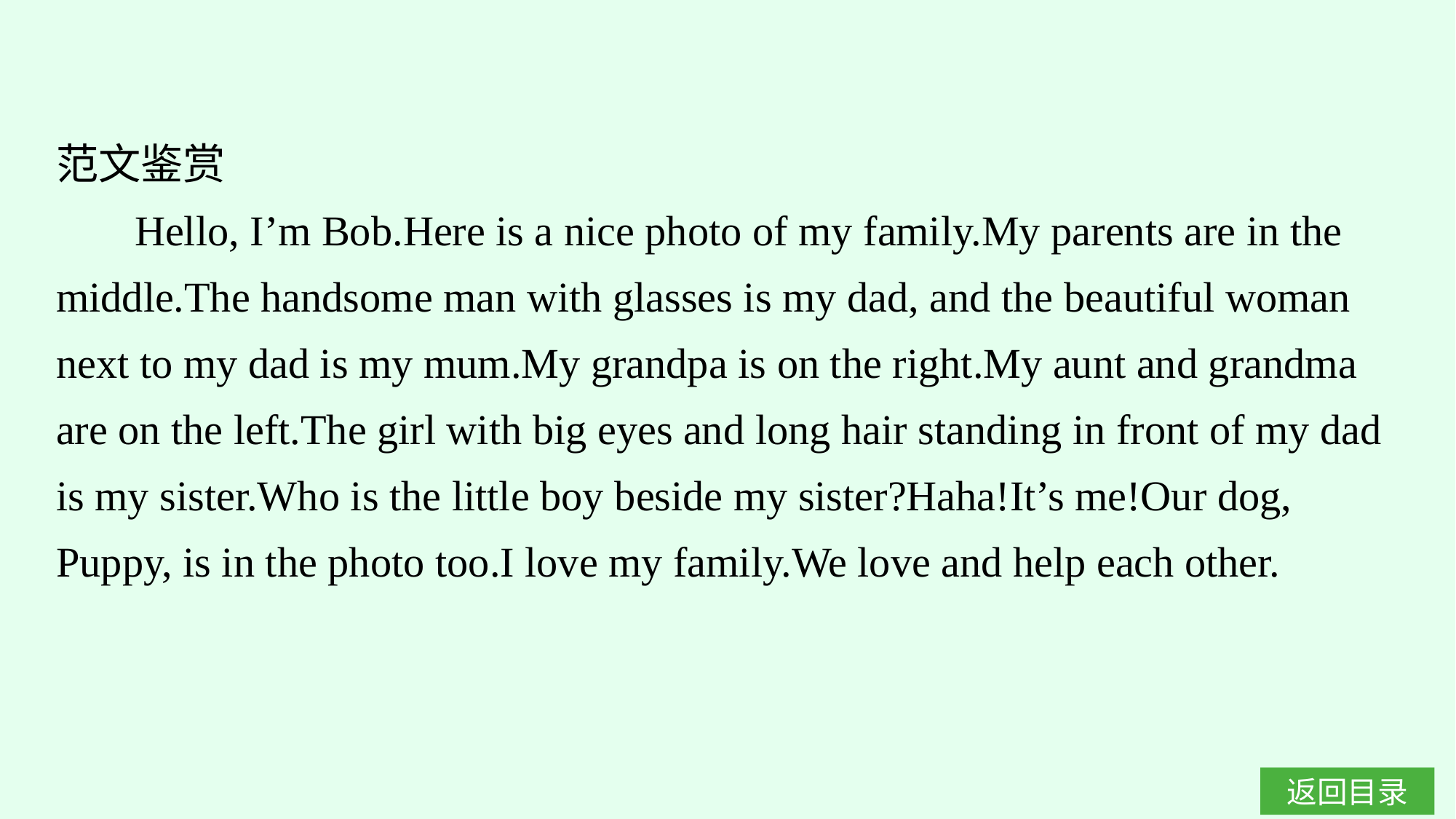

范文鉴赏
    Hello, I’m Bob.Here is a nice photo of my family.My parents are in the middle.The handsome man with glasses is my dad, and the beautiful woman next to my dad is my mum.My grandpa is on the right.My aunt and grandma are on the left.The girl with big eyes and long hair standing in front of my dad is my sister.Who is the little boy beside my sister?Haha!It’s me!Our dog, Puppy, is in the photo too.I love my family.We love and help each other.